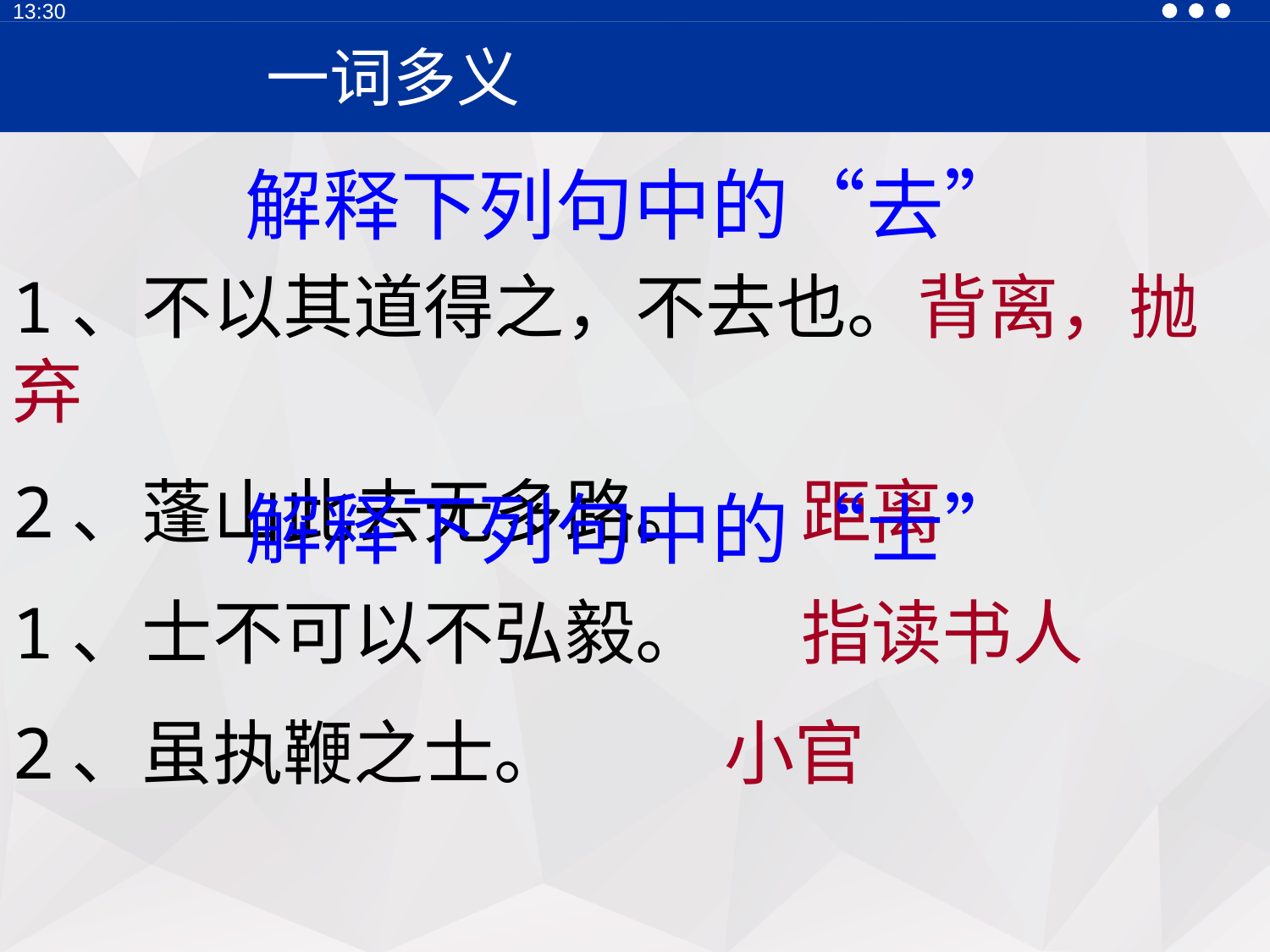

13:30

一词多义
解释下列句中的“去”
1、不以其道得之，不去也。背离，抛弃
2、蓬山此去无多路。      距离
解释下列句中的“士”
1、士不可以不弘毅。      指读书人
2、虽执鞭之士。          小官